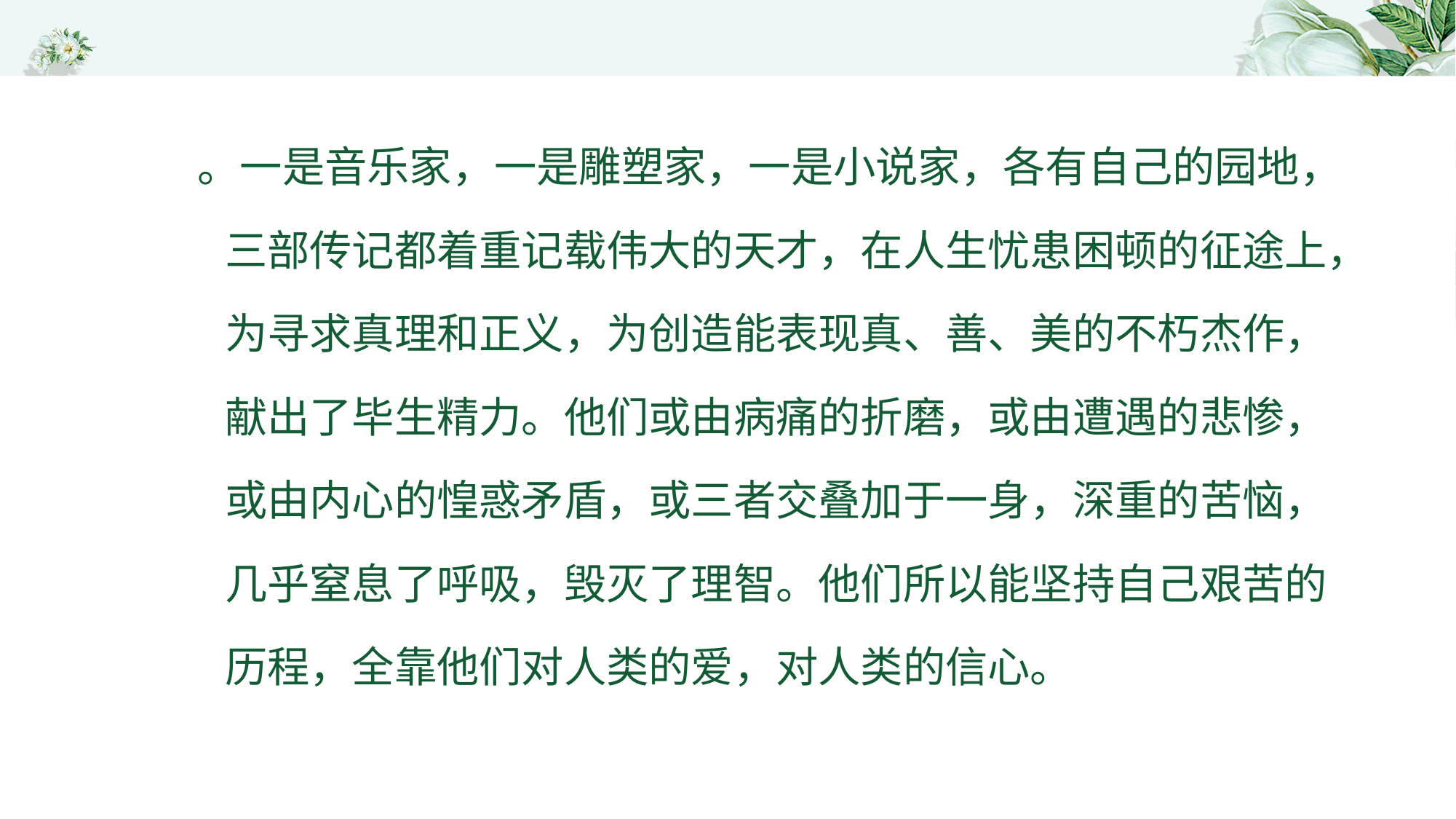

。一是音乐家，一是雕塑家，一是小说家，各有自己的园地，三部传记都着重记载伟大的天才，在人生忧患困顿的征途上，为寻求真理和正义，为创造能表现真、善、美的不朽杰作，献出了毕生精力。他们或由病痛的折磨，或由遭遇的悲惨，或由内心的惶惑矛盾，或三者交叠加于一身，深重的苦恼，几乎窒息了呼吸，毁灭了理智。他们所以能坚持自己艰苦的历程，全靠他们对人类的爱，对人类的信心。